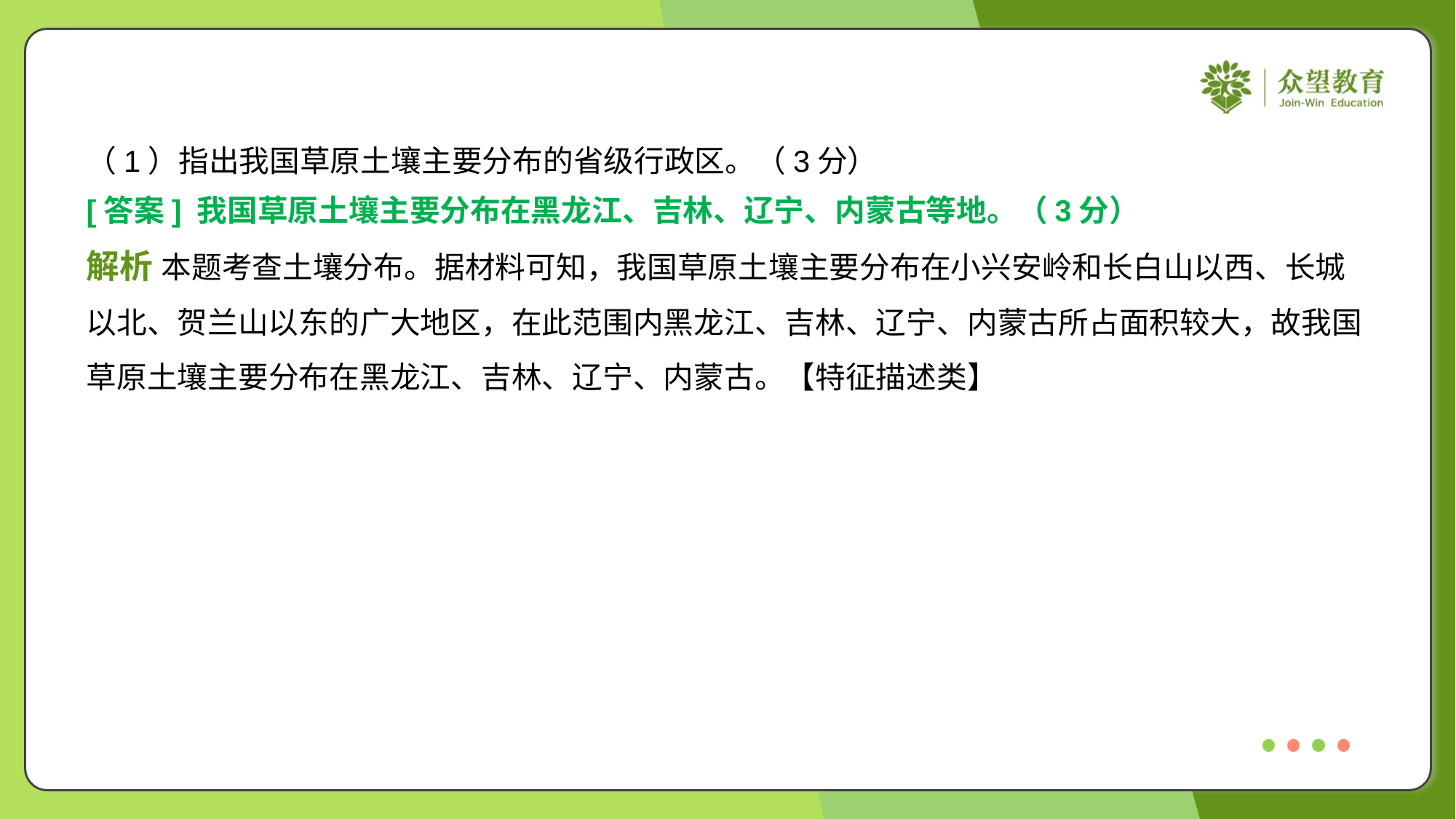

（1）指出我国草原土壤主要分布的省级行政区。（3分）
[答案] 我国草原土壤主要分布在黑龙江、吉林、辽宁、内蒙古等地。（3分）
解析 本题考查土壤分布。据材料可知，我国草原土壤主要分布在小兴安岭和长白山以西、长城
以北、贺兰山以东的广大地区，在此范围内黑龙江、吉林、辽宁、内蒙古所占面积较大，故我国
草原土壤主要分布在黑龙江、吉林、辽宁、内蒙古。【特征描述类】